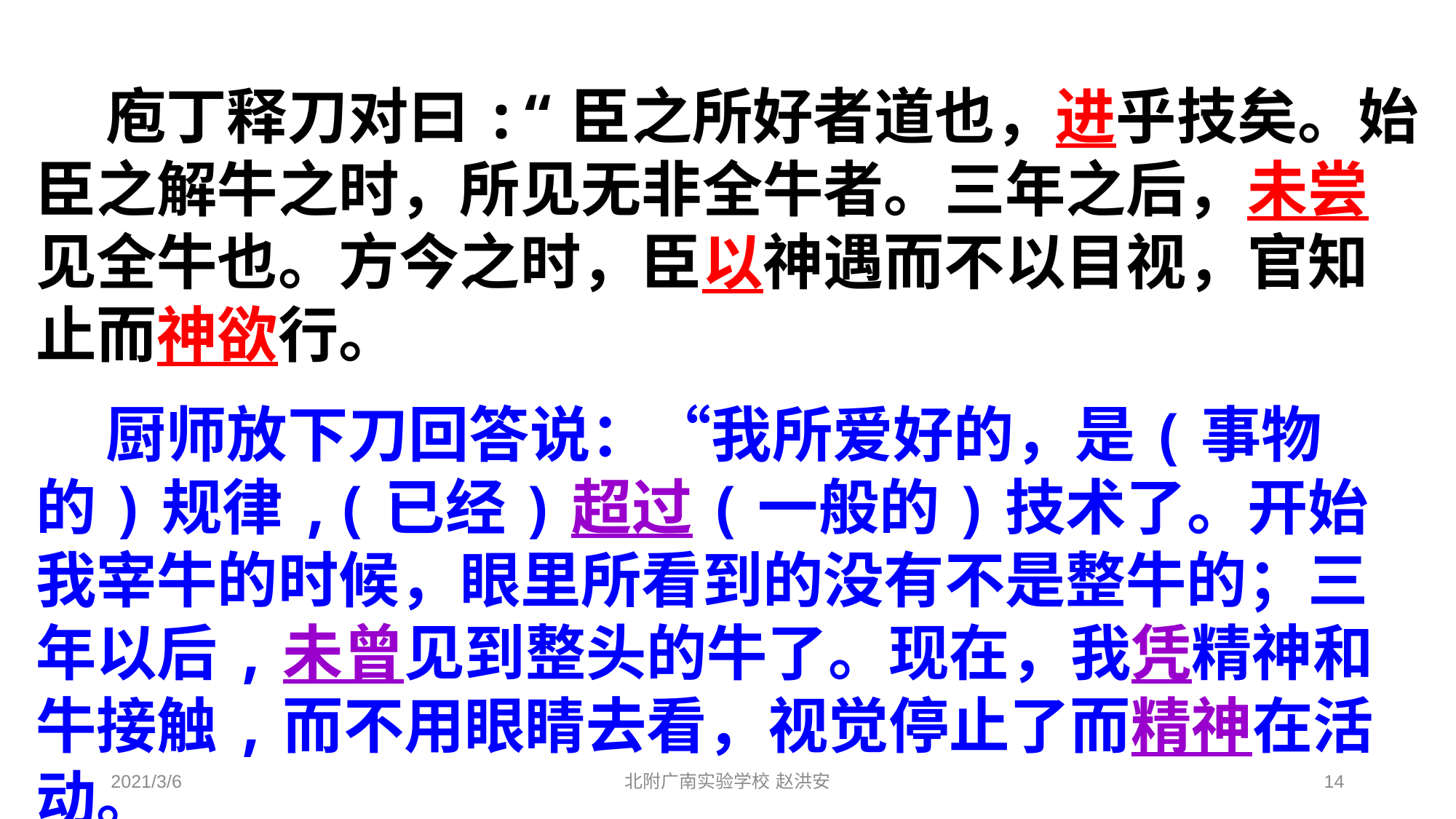

庖丁释刀对曰:“臣之所好者道也，进乎技矣。始臣之解牛之时，所见无非全牛者。三年之后，未尝见全牛也。方今之时，臣以神遇而不以目视，官知止而神欲行。
    厨师放下刀回答说：“我所爱好的，是(事物的)规律,(已经)超过(一般的)技术了。开始我宰牛的时候，眼里所看到的没有不是整牛的；三年以后,未曾见到整头的牛了。现在，我凭精神和牛接触,而不用眼睛去看，视觉停止了而精神在活动。
2021/3/6
北附广南实验学校 赵洪安
14